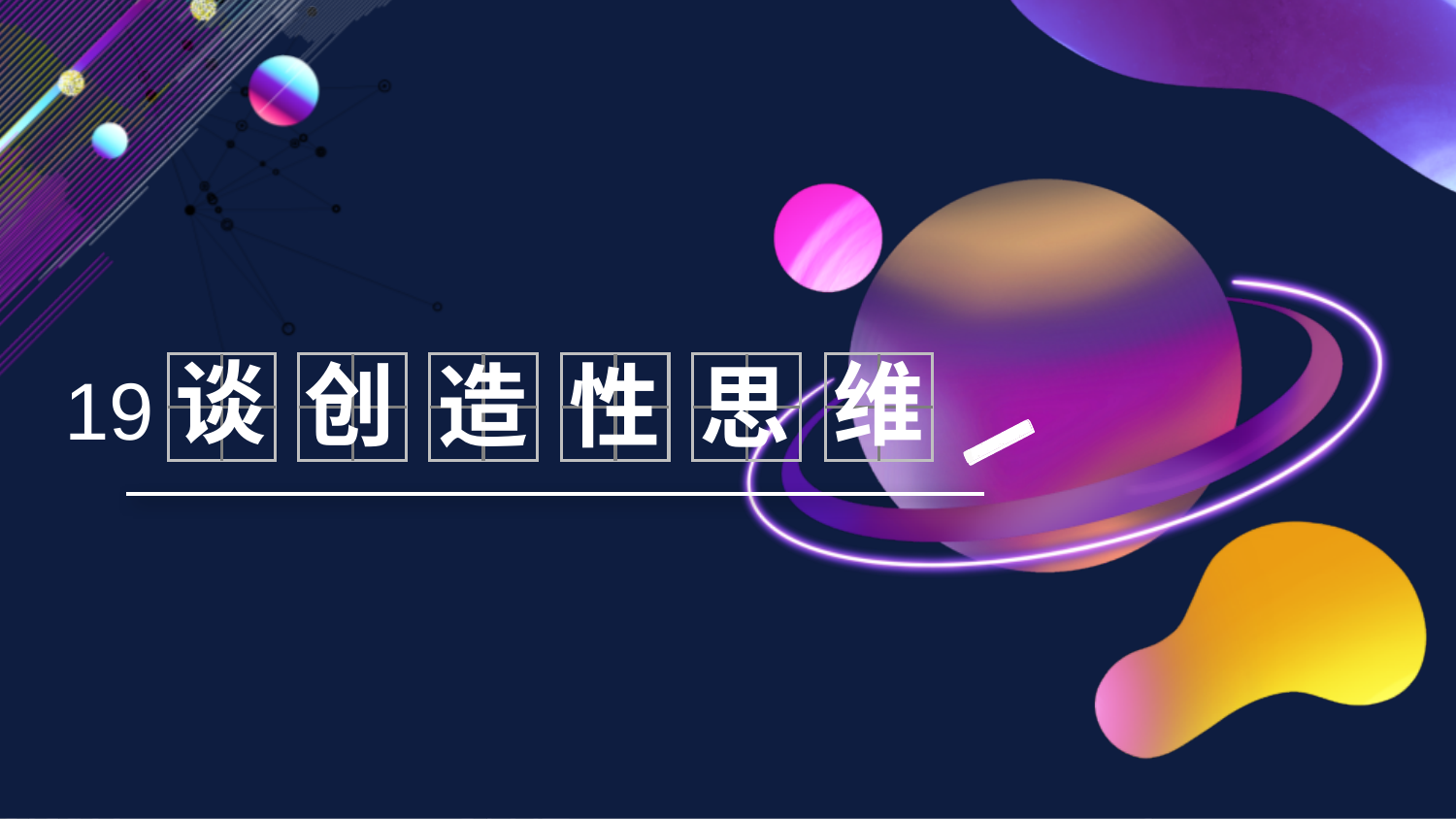

谈
维
创
性
造
思
19